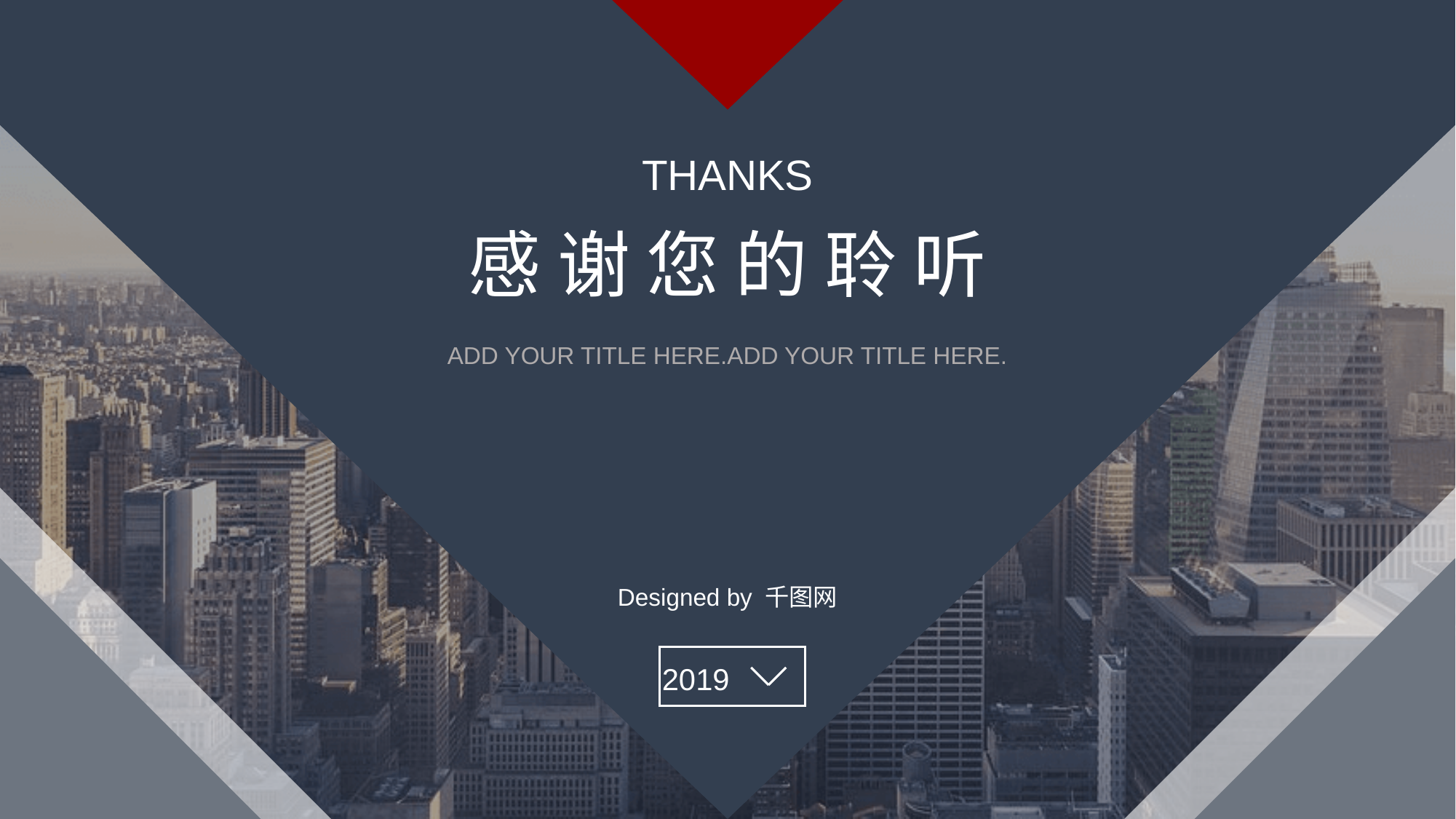

THANKS
感 谢 您 的 聆 听
ADD YOUR TITLE HERE.ADD YOUR TITLE HERE.

Designed by 千图网

2019